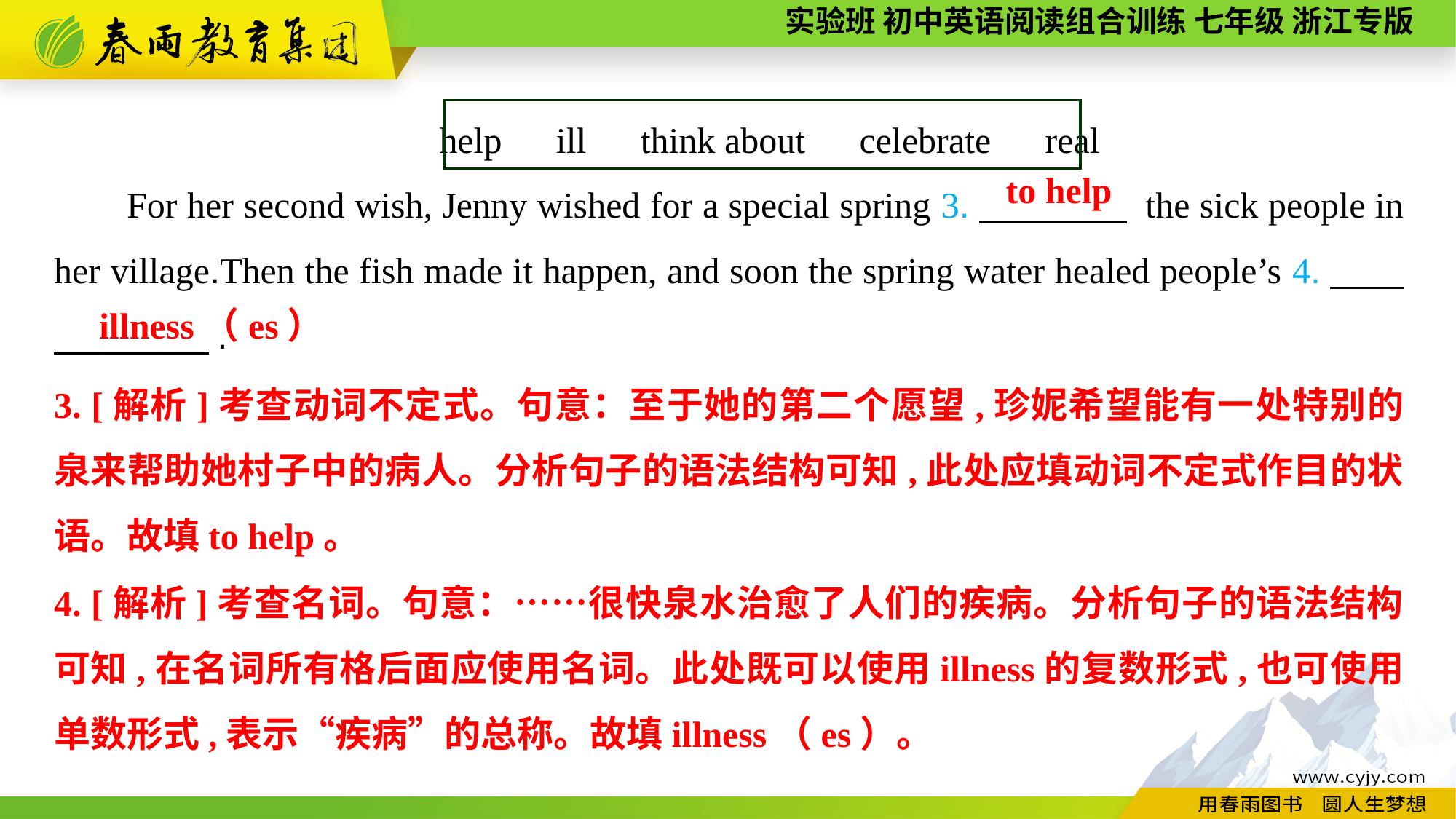

help　ill　think about　celebrate　real
For her second wish, Jenny wished for a special spring 3.　　　　 the sick people in her village.Then the fish made it happen, and soon the spring water healed people’s 4.　　　          　.

to help
illness（es）
3. [解析]考查动词不定式。句意：至于她的第二个愿望,珍妮希望能有一处特别的泉来帮助她村子中的病人。分析句子的语法结构可知,此处应填动词不定式作目的状语。故填to help。
4. [解析]考查名词。句意：……很快泉水治愈了人们的疾病。分析句子的语法结构可知,在名词所有格后面应使用名词。此处既可以使用illness的复数形式,也可使用单数形式,表示“疾病”的总称。故填illness（es）。